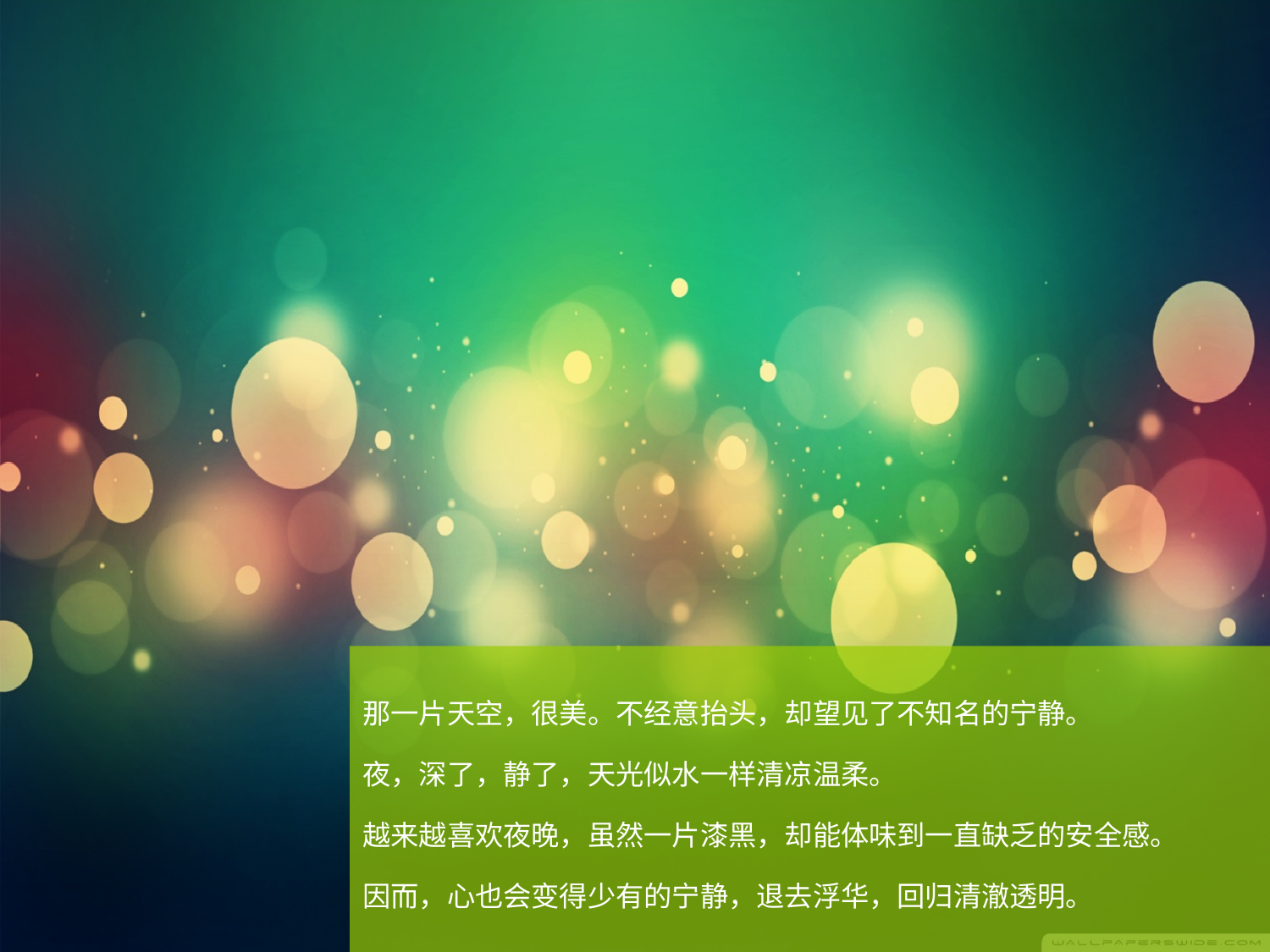

那一片天空，很美。不经意抬头，却望见了不知名的宁静。
夜，深了，静了，天光似水一样清凉温柔。
越来越喜欢夜晚，虽然一片漆黑，却能体味到一直缺乏的安全感。
因而，心也会变得少有的宁静，退去浮华，回归清澈透明。